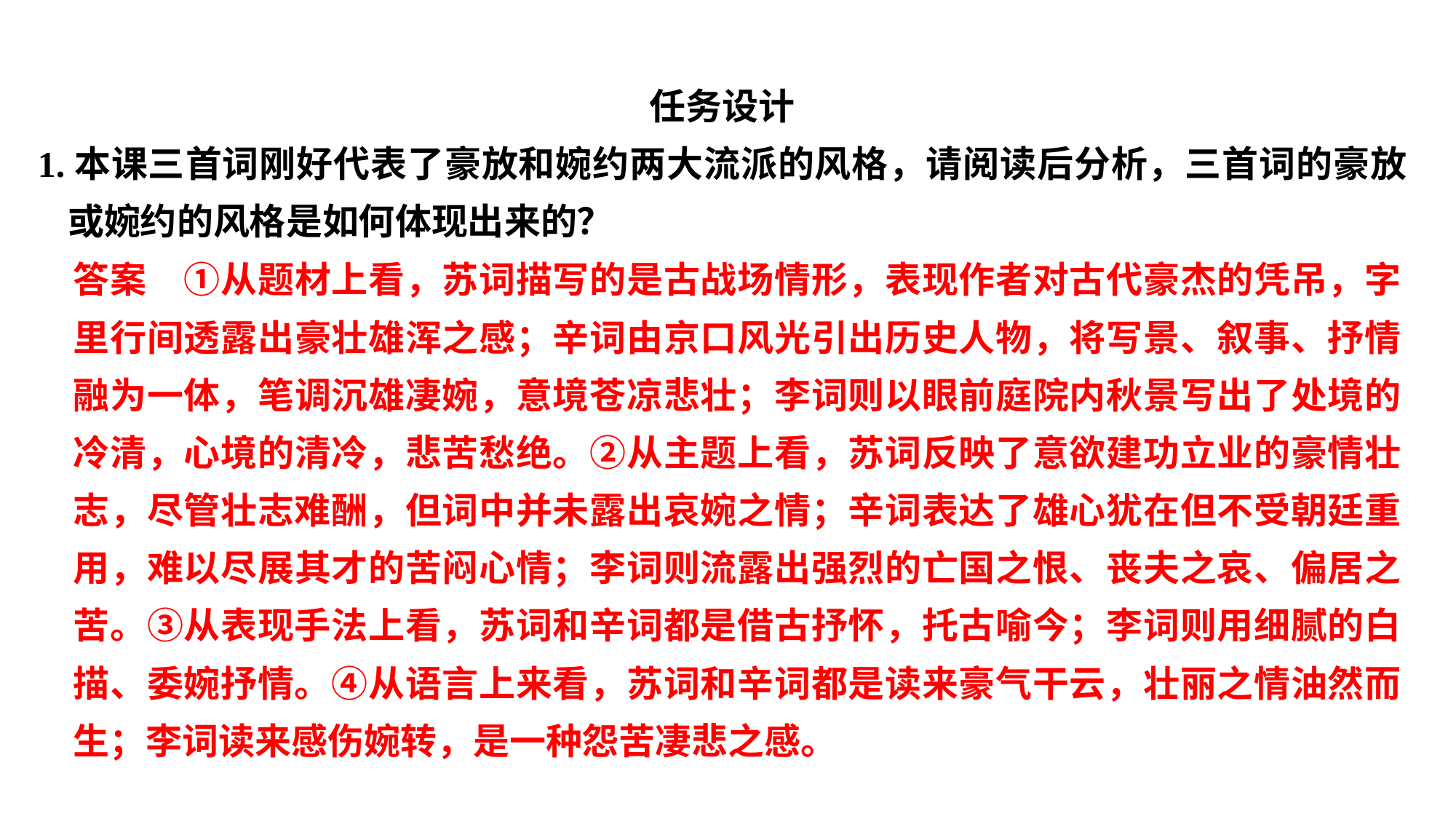

任务设计
1.本课三首词刚好代表了豪放和婉约两大流派的风格，请阅读后分析，三首词的豪放或婉约的风格是如何体现出来的？
答案　①从题材上看，苏词描写的是古战场情形，表现作者对古代豪杰的凭吊，字里行间透露出豪壮雄浑之感；辛词由京口风光引出历史人物，将写景、叙事、抒情融为一体，笔调沉雄凄婉，意境苍凉悲壮；李词则以眼前庭院内秋景写出了处境的冷清，心境的清冷，悲苦愁绝。②从主题上看，苏词反映了意欲建功立业的豪情壮志，尽管壮志难酬，但词中并未露出哀婉之情；辛词表达了雄心犹在但不受朝廷重用，难以尽展其才的苦闷心情；李词则流露出强烈的亡国之恨、丧夫之哀、偏居之苦。③从表现手法上看，苏词和辛词都是借古抒怀，托古喻今；李词则用细腻的白描、委婉抒情。④从语言上来看，苏词和辛词都是读来豪气干云，壮丽之情油然而生；李词读来感伤婉转，是一种怨苦凄悲之感。